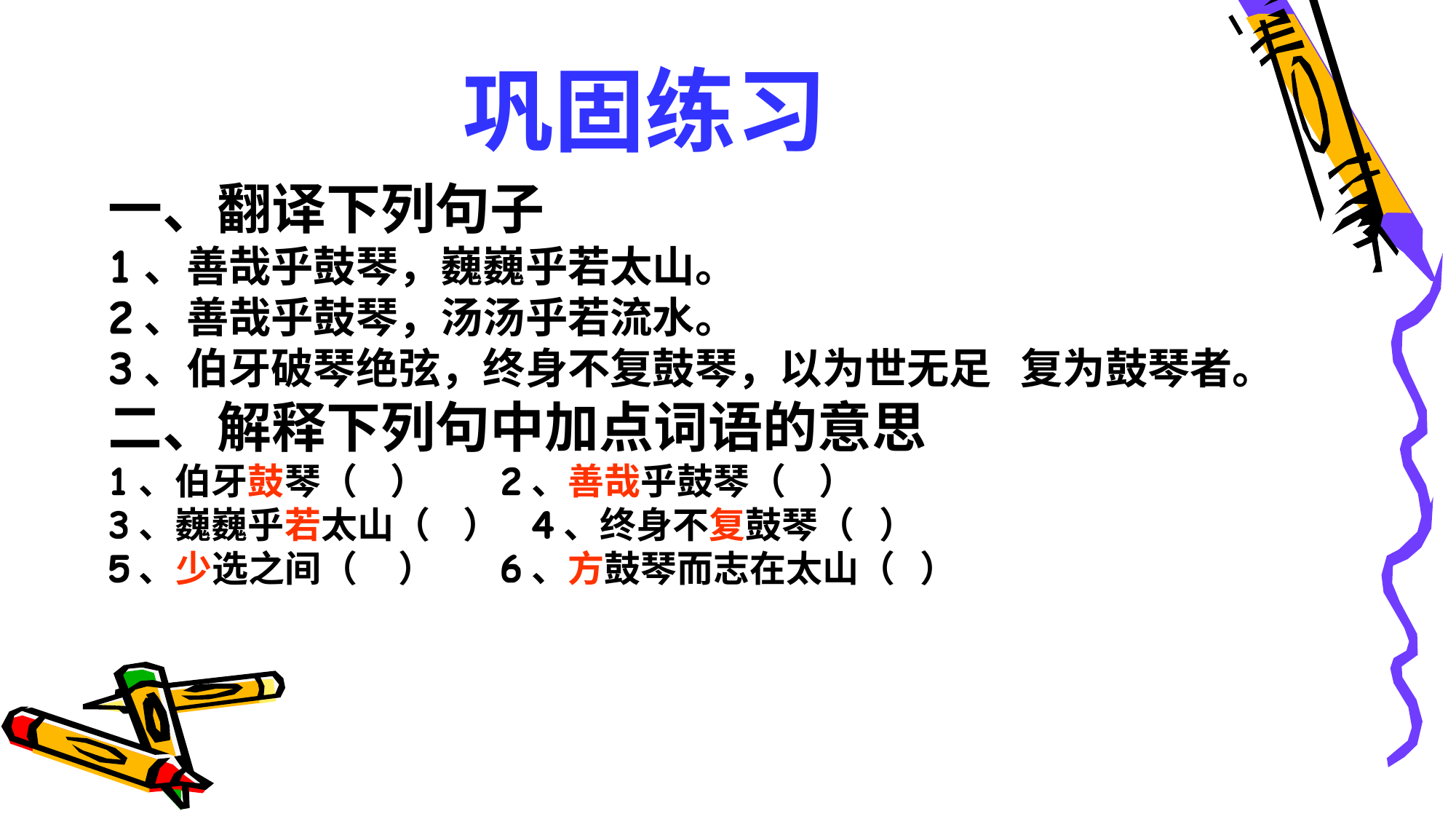

巩固练习
一、翻译下列句子
1、善哉乎鼓琴，巍巍乎若太山。
2、善哉乎鼓琴，汤汤乎若流水。
3、伯牙破琴绝弦，终身不复鼓琴，以为世无足   复为鼓琴者。
二、解释下列句中加点词语的意思
1、伯牙鼓琴（    ）        2、善哉乎鼓琴（    ）
3、巍巍乎若太山（    ）   4、终身不复鼓琴（   ）
5、少选之间（     ）       6、方鼓琴而志在太山（   ）